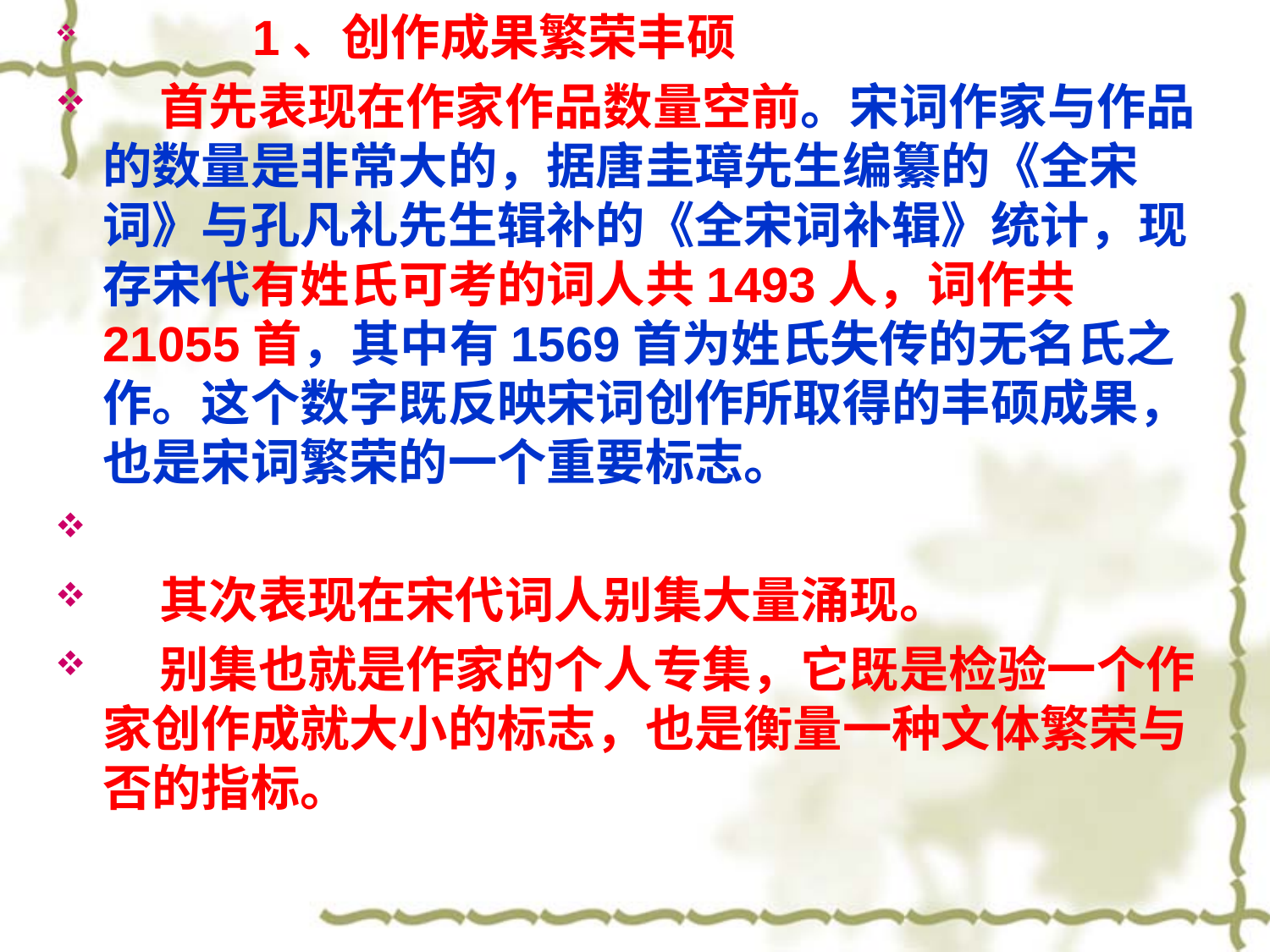

1、创作成果繁荣丰硕
    首先表现在作家作品数量空前。宋词作家与作品的数量是非常大的，据唐圭璋先生编纂的《全宋词》与孔凡礼先生辑补的《全宋词补辑》统计，现存宋代有姓氏可考的词人共1493人，词作共21055首，其中有1569首为姓氏失传的无名氏之作。这个数字既反映宋词创作所取得的丰硕成果，也是宋词繁荣的一个重要标志。

    其次表现在宋代词人别集大量涌现。
    别集也就是作家的个人专集，它既是检验一个作家创作成就大小的标志，也是衡量一种文体繁荣与否的指标。
#